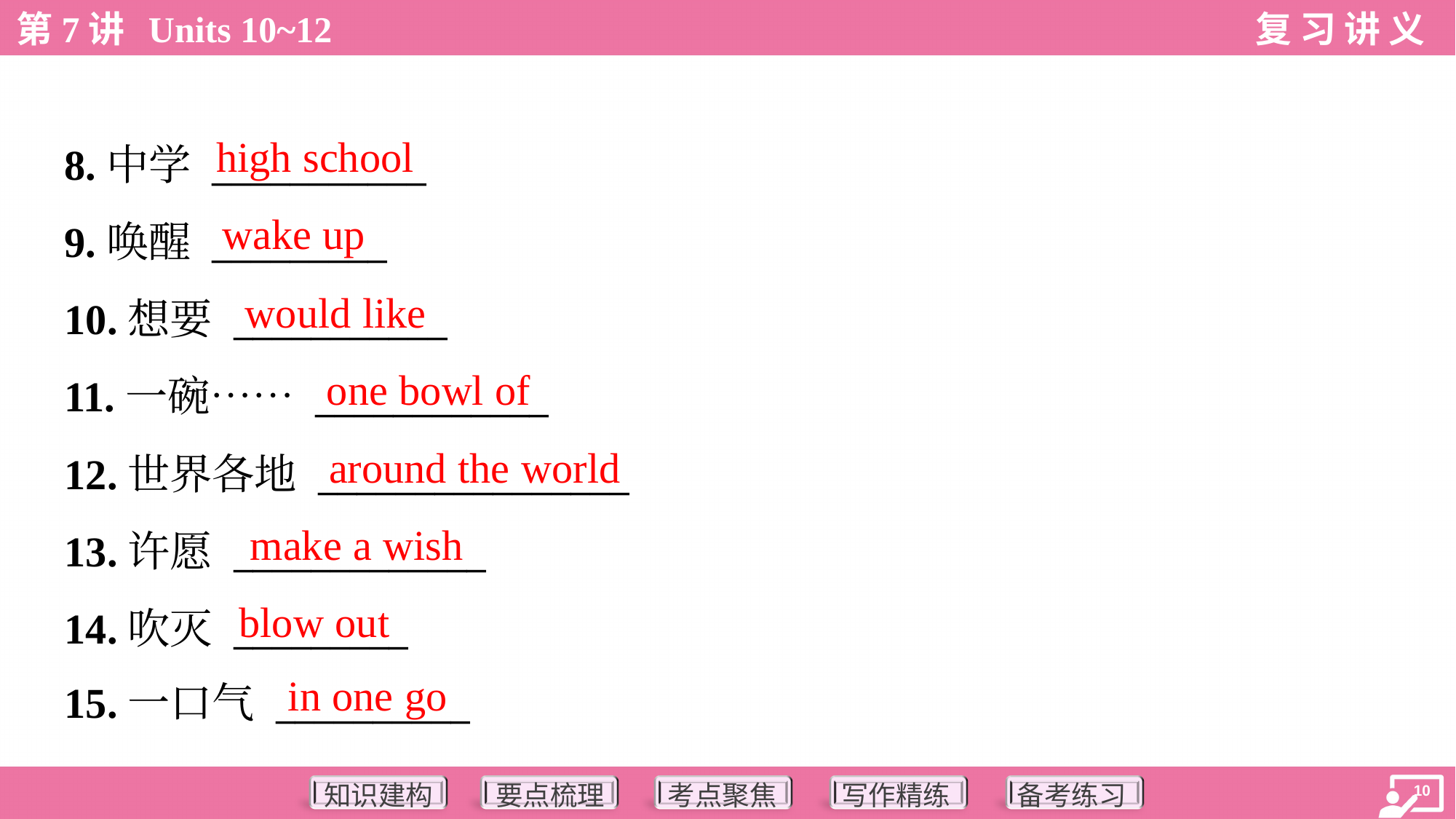

high school
8.中学 ___________
9.唤醒 _________
10.想要 ___________
11.一碗…… ____________
12.世界各地 ________________
13.许愿 _____________
14.吹灭 _________
15.一口气 __________
wake up
would like
one bowl of
around the world
make a wish
blow out
in one go